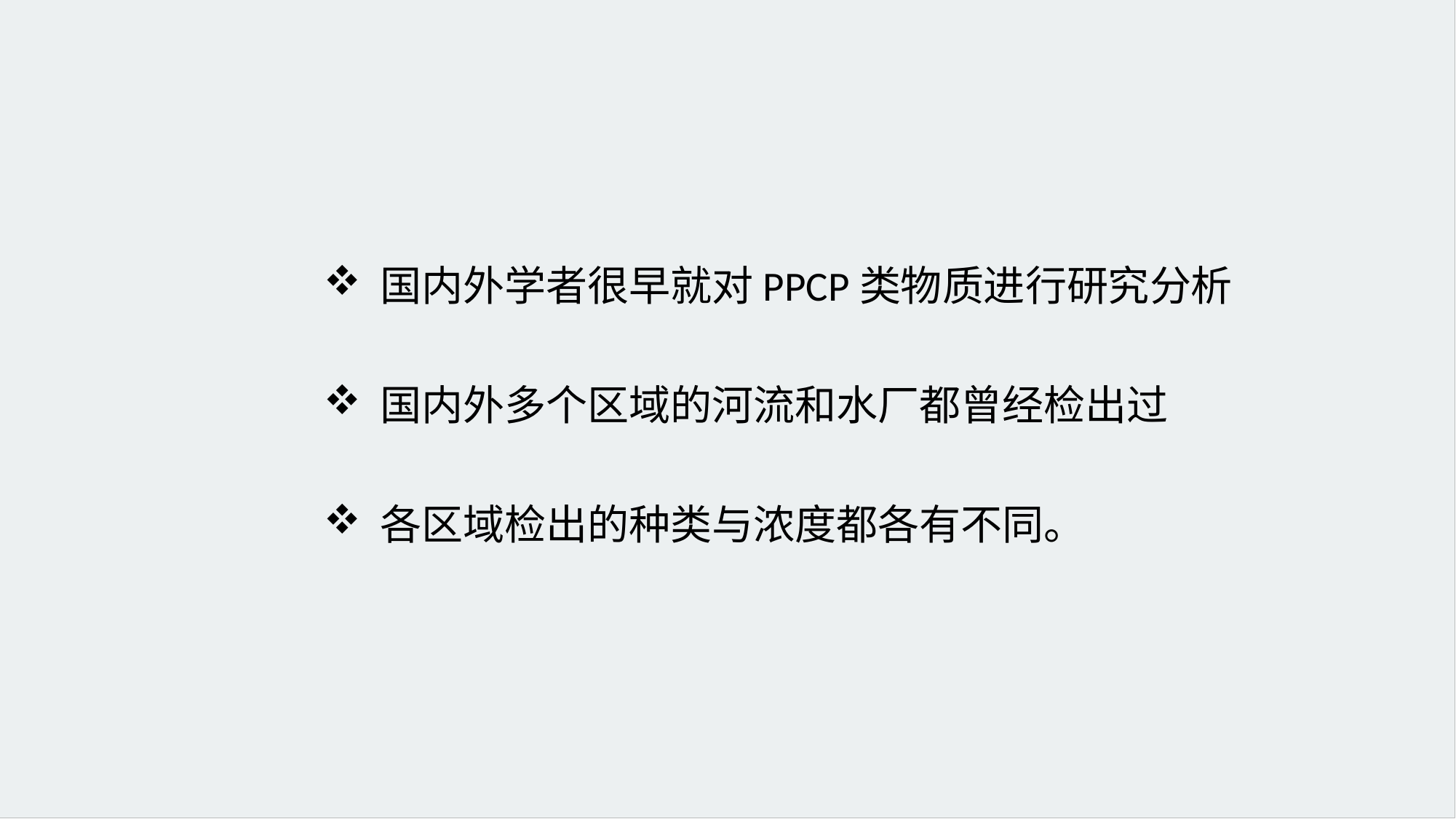

国内外学者很早就对PPCP类物质进行研究分析

 国内外多个区域的河流和水厂都曾经检出过

 各区域检出的种类与浓度都各有不同。